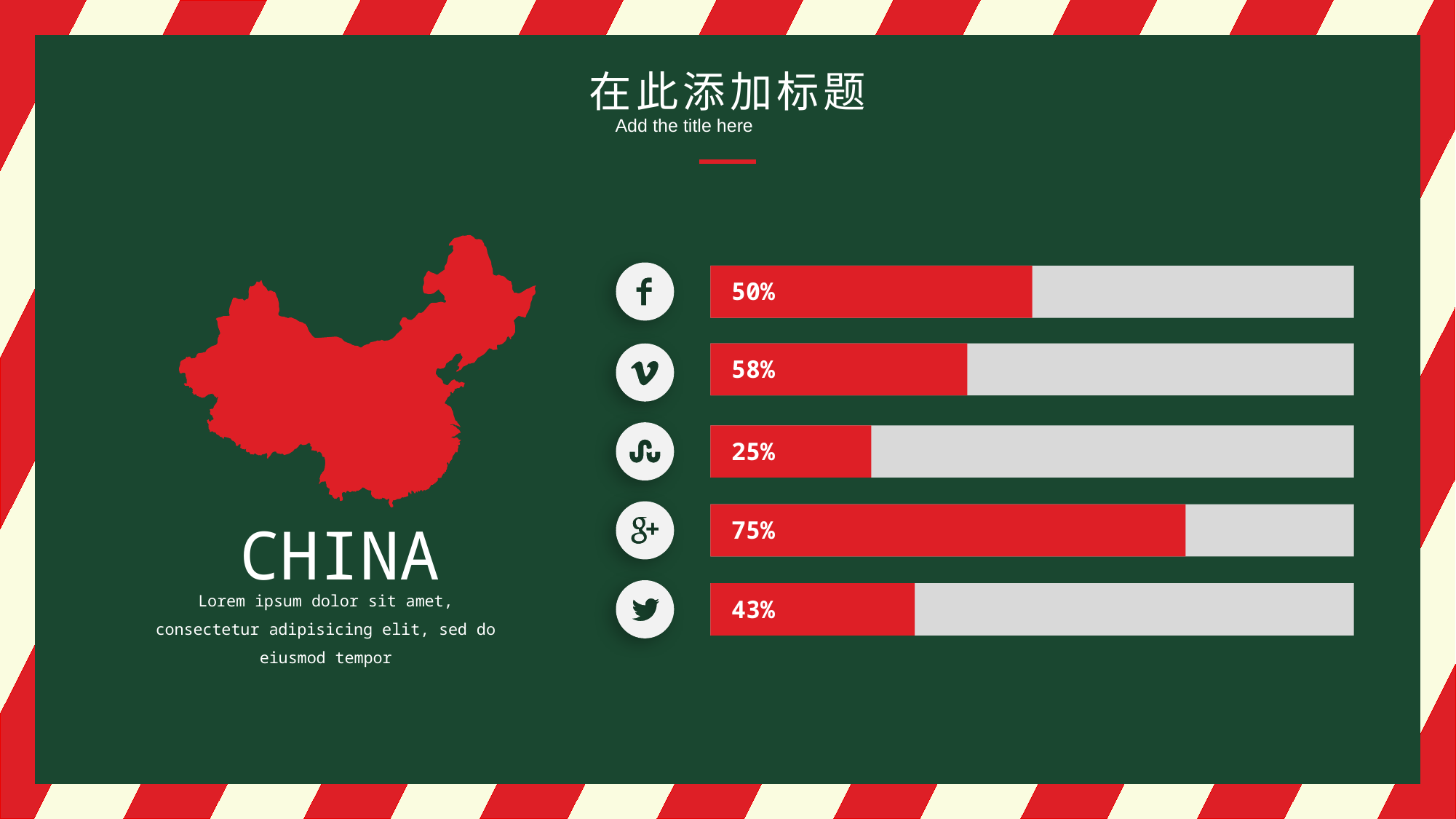

在此添加标题
Add the title here

CHINA
Lorem ipsum dolor sit amet, consectetur adipisicing elit, sed do eiusmod tempor

50%

58%

25%

75%

43%